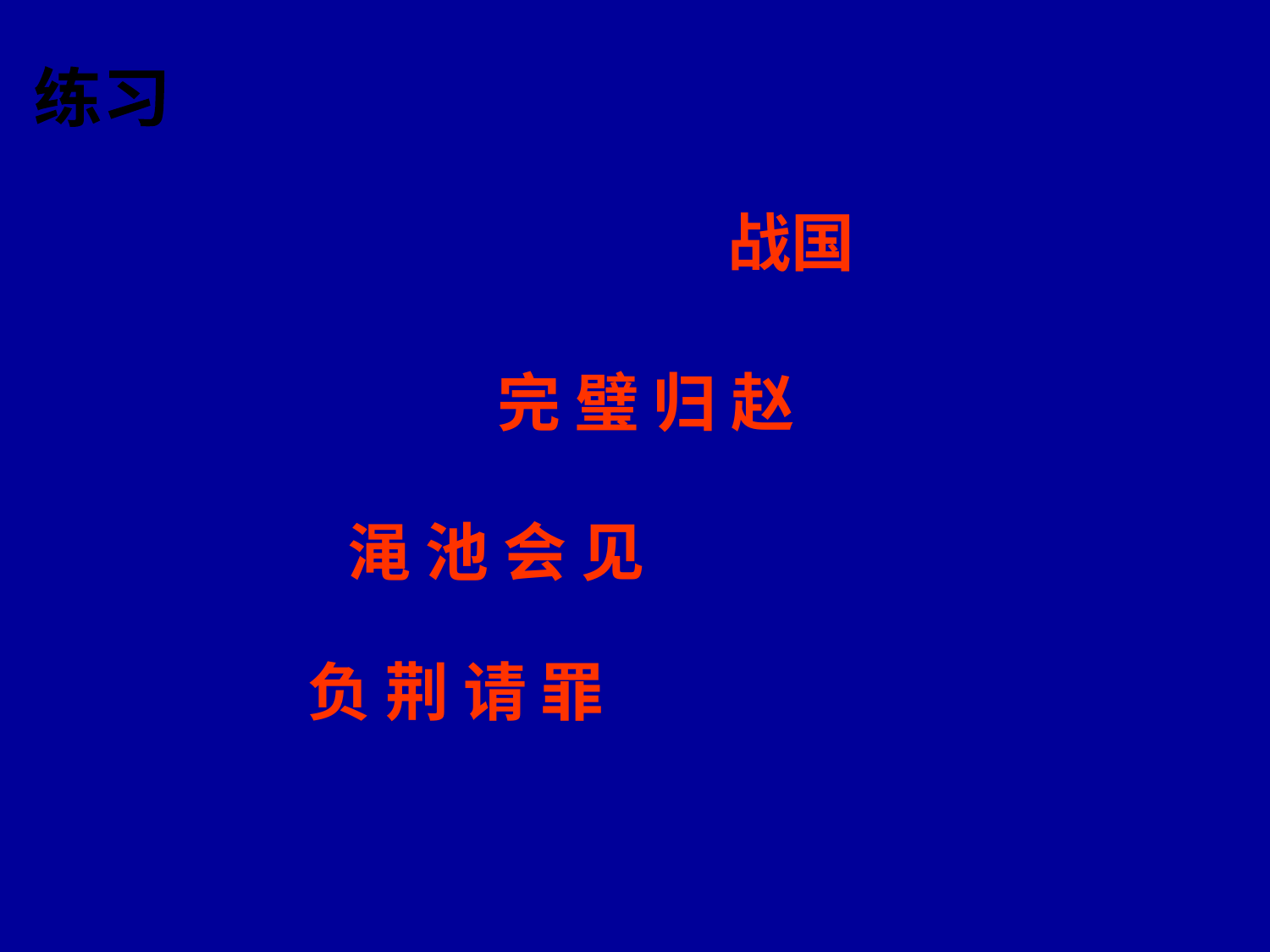

练习
战国
这个故事发生在_____时候,

主要讲 _____________，

________________,

_____________三个故事。
完 璧 归 赵
渑 池 会 见
负 荆 请 罪